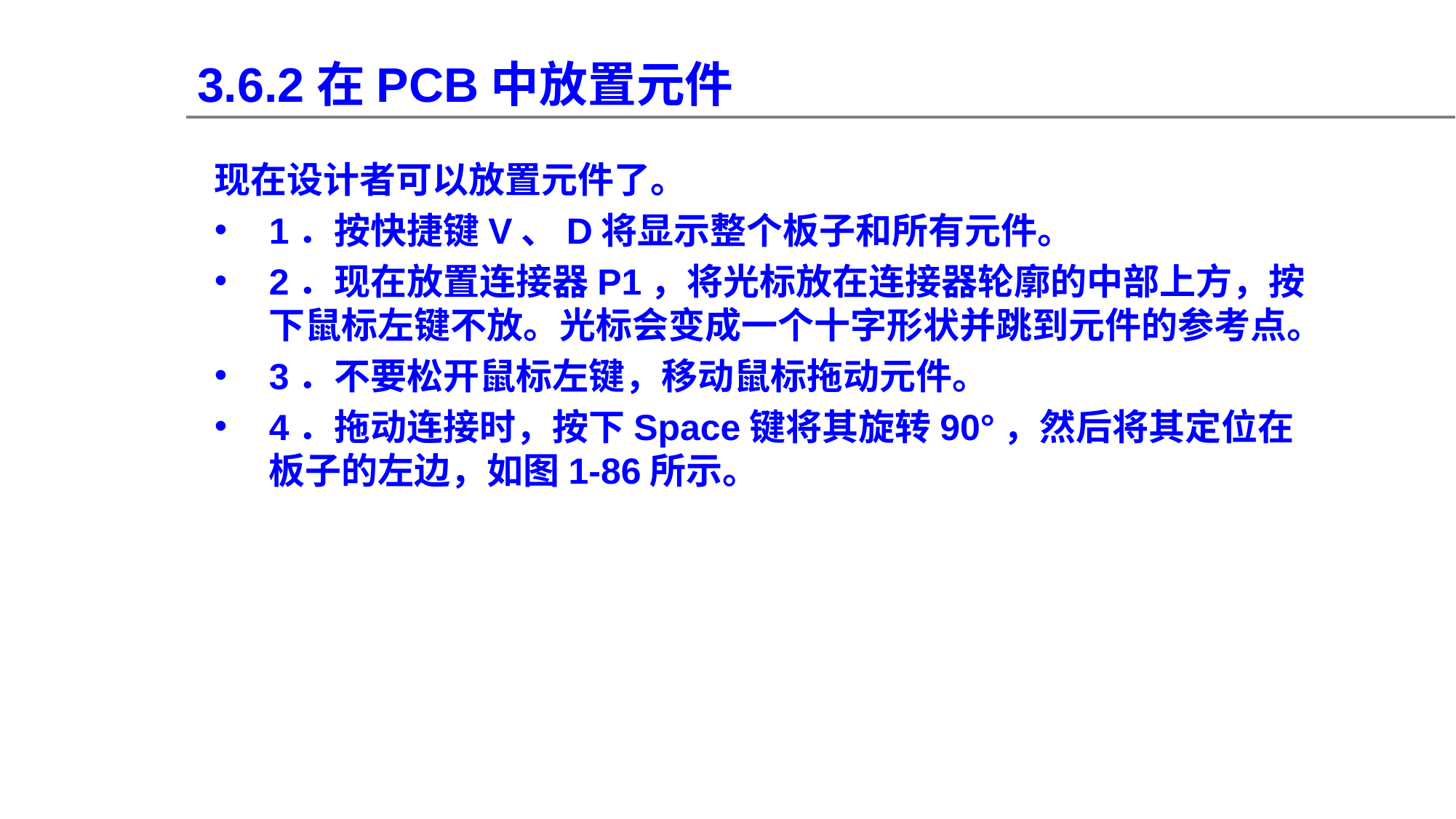

3.6.2在PCB中放置元件
现在设计者可以放置元件了。
1．按快捷键V、D将显示整个板子和所有元件。
2．现在放置连接器P1，将光标放在连接器轮廓的中部上方，按下鼠标左键不放。光标会变成一个十字形状并跳到元件的参考点。
3．不要松开鼠标左键，移动鼠标拖动元件。
4．拖动连接时，按下Space键将其旋转90°，然后将其定位在板子的左边，如图1-86所示。